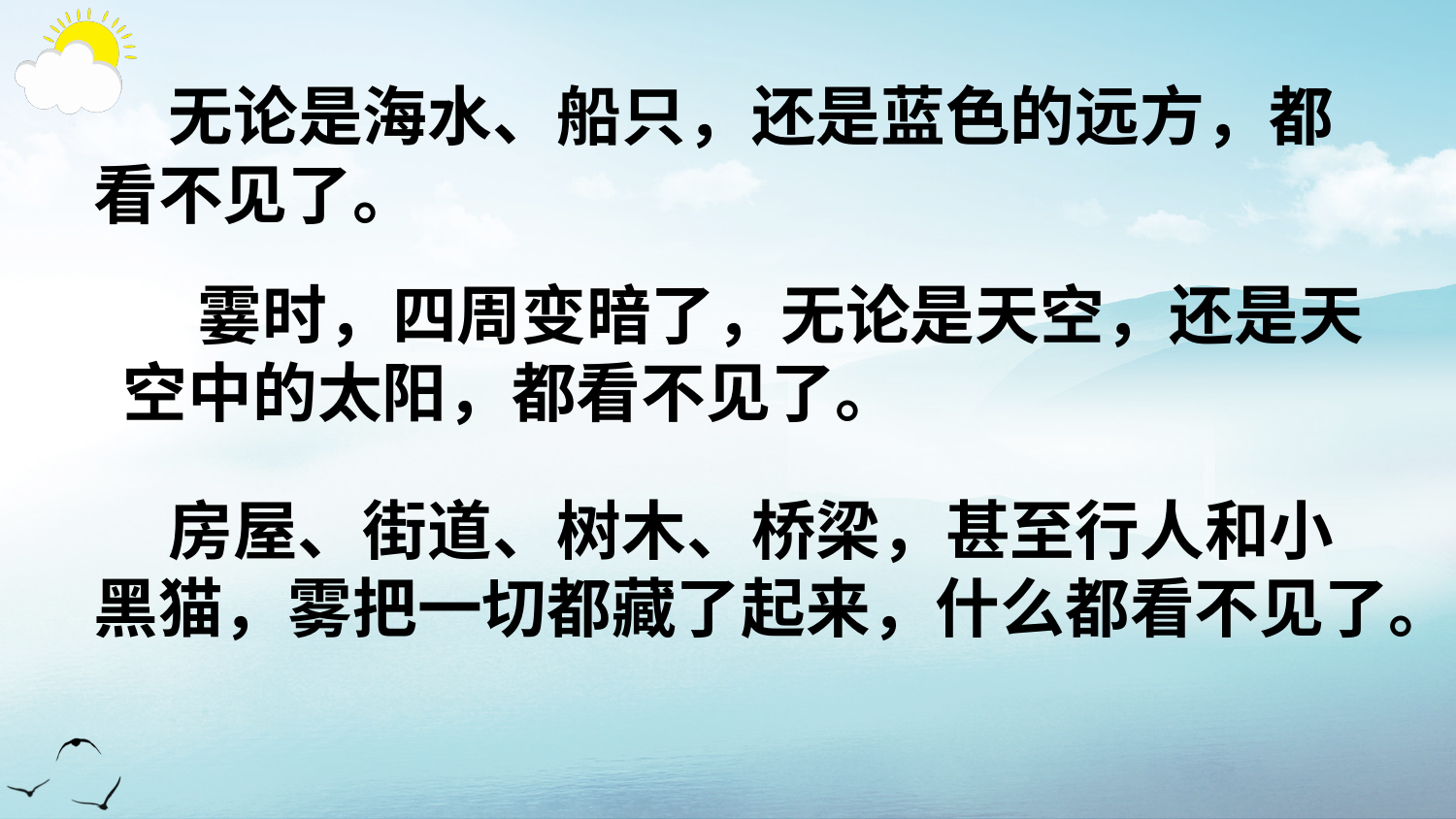

无论是海水、船只，还是蓝色的远方，都看不见了。

    霎时，四周变暗了，无论是天空，还是天
空中的太阳，都看不见了。

    房屋、街道、树木、桥梁，甚至行人和小
黑猫，雾把一切都藏了起来，什么都看不见了。